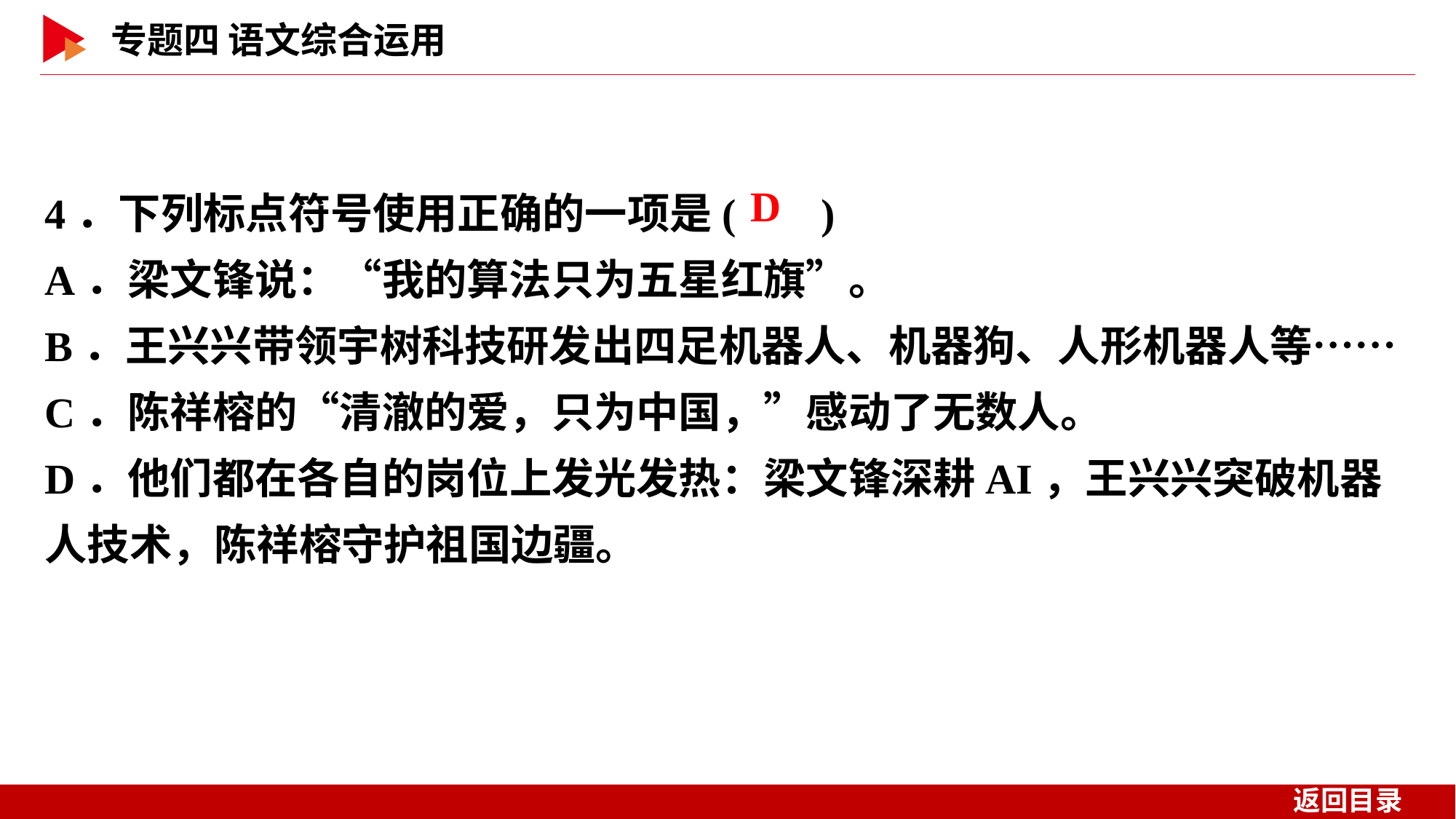

4．下列标点符号使用正确的一项是(        )
A．梁文锋说：“我的算法只为五星红旗”。
B．王兴兴带领宇树科技研发出四足机器人、机器狗、人形机器人等……
C．陈祥榕的“清澈的爱，只为中国，”感动了无数人。
D．他们都在各自的岗位上发光发热：梁文锋深耕AI，王兴兴突破机器人技术，陈祥榕守护祖国边疆。
   D